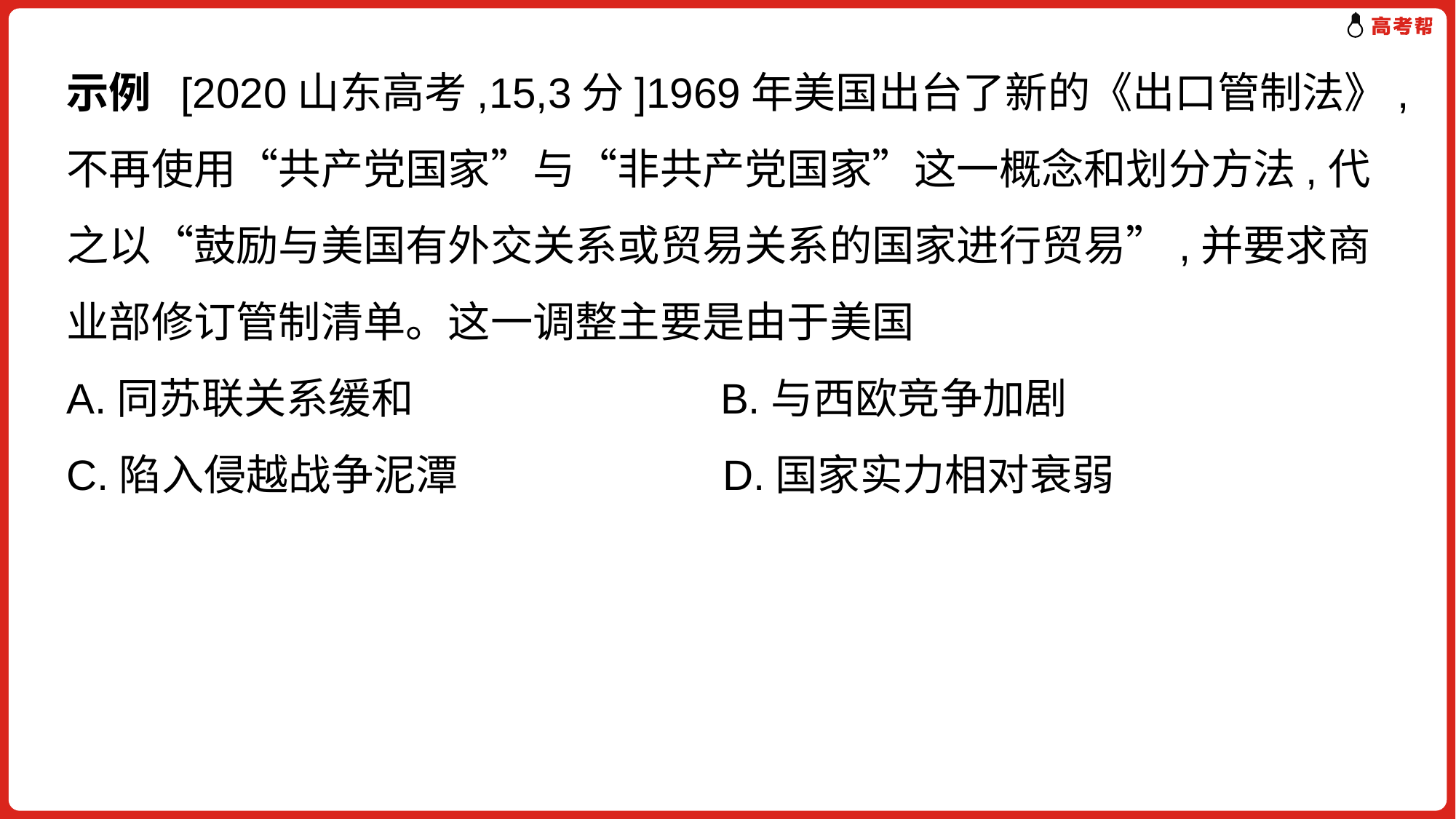

示例  [2020山东高考,15,3分]1969年美国出台了新的《出口管制法》,不再使用“共产党国家”与“非共产党国家”这一概念和划分方法,代之以“鼓励与美国有外交关系或贸易关系的国家进行贸易”,并要求商业部修订管制清单。这一调整主要是由于美国
A.同苏联关系缓和　　　　　　　B.与西欧竞争加剧
C.陷入侵越战争泥潭　　　　　　D.国家实力相对衰弱